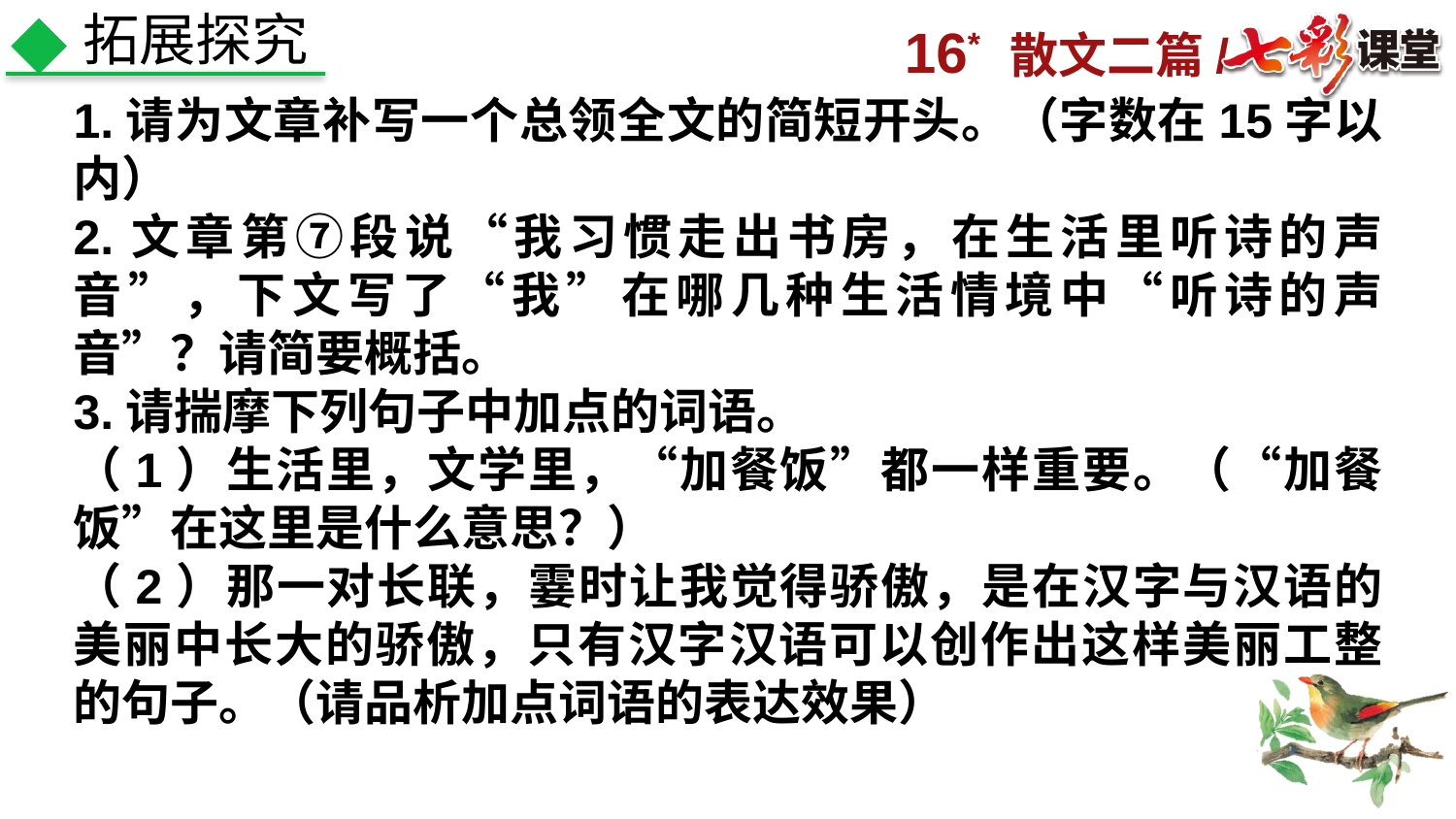

拓展探究

1.请为文章补写一个总领全文的简短开头。（字数在15字以内）
2.文章第⑦段说“我习惯走出书房，在生活里听诗的声音”，下文写了“我”在哪几种生活情境中“听诗的声音”？请简要概括。
3.请揣摩下列句子中加点的词语。
（1）生活里，文学里，“加餐饭”都一样重要。（“加餐饭”在这里是什么意思？）
（2）那一对长联，霎时让我觉得骄傲，是在汉字与汉语的美丽中长大的骄傲，只有汉字汉语可以创作出这样美丽工整的句子。（请品析加点词语的表达效果）